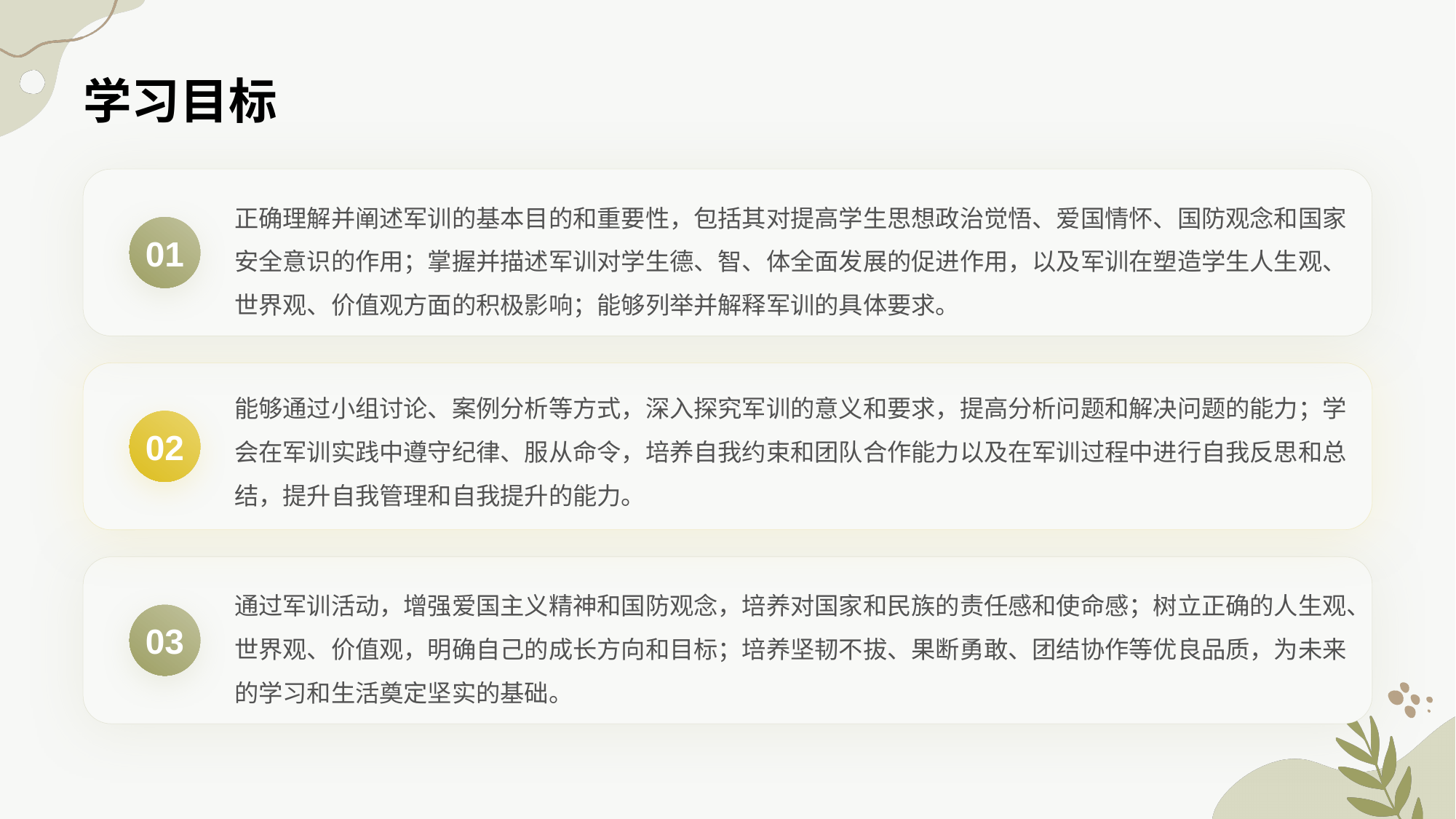

学习目标

正确理解并阐述军训的基本目的和重要性，包括其对提高学生思想政治觉悟、爱国情怀、国防观念和国家安全意识的作用；掌握并描述军训对学生德、智、体全面发展的促进作用，以及军训在塑造学生人生观、世界观、价值观方面的积极影响；能够列举并解释军训的具体要求。
01
能够通过小组讨论、案例分析等方式，深入探究军训的意义和要求，提高分析问题和解决问题的能力；学会在军训实践中遵守纪律、服从命令，培养自我约束和团队合作能力以及在军训过程中进行自我反思和总结，提升自我管理和自我提升的能力。

02
通过军训活动，增强爱国主义精神和国防观念，培养对国家和民族的责任感和使命感；树立正确的人生观、世界观、价值观，明确自己的成长方向和目标；培养坚韧不拔、果断勇敢、团结协作等优良品质，为未来的学习和生活奠定坚实的基础。

03